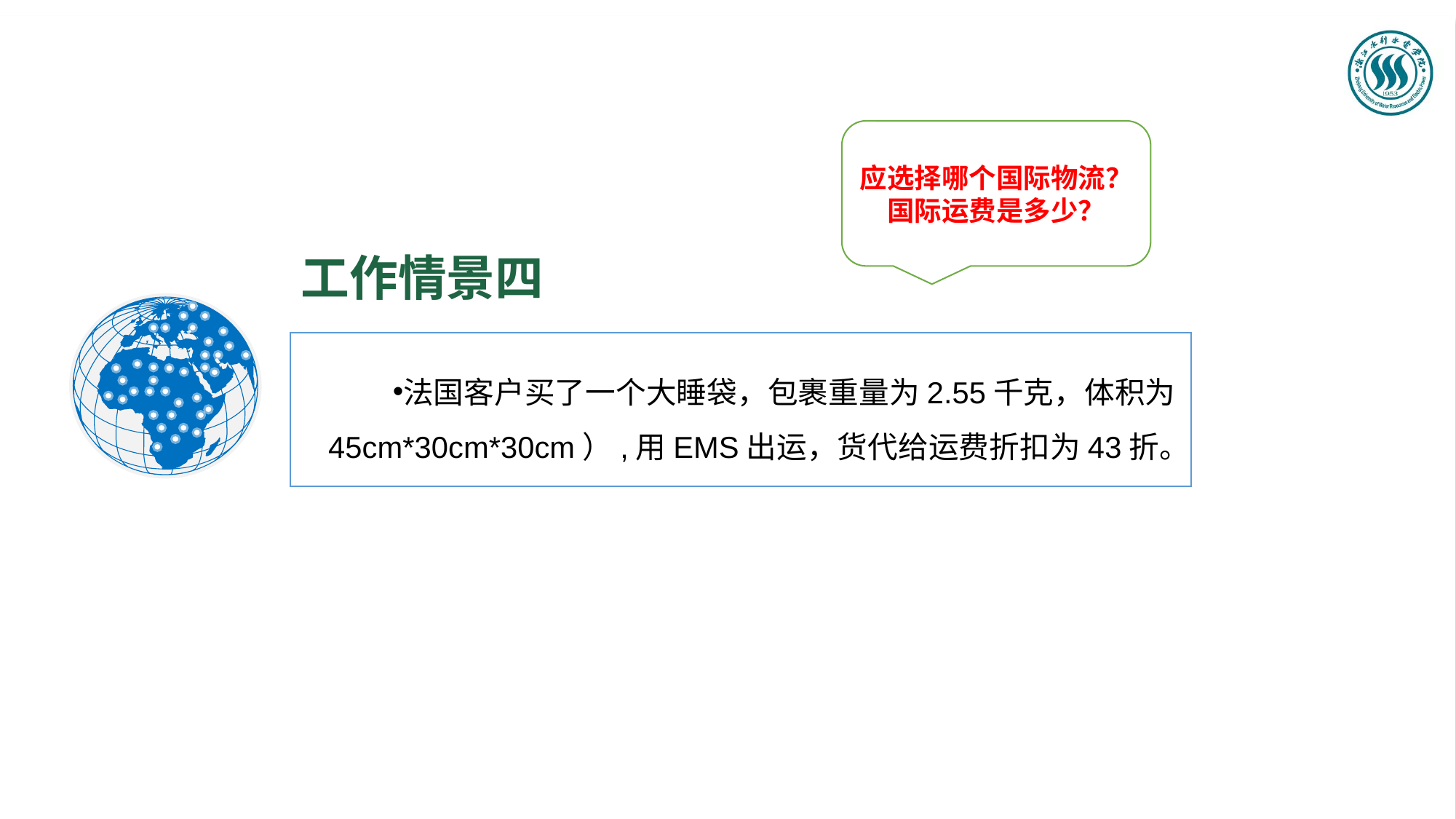

应选择哪个国际物流？国际运费是多少？
工作情景四

法国客户买了一个大睡袋，包裹重量为2.55千克，体积为45cm*30cm*30cm）,用EMS出运，货代给运费折扣为43折。